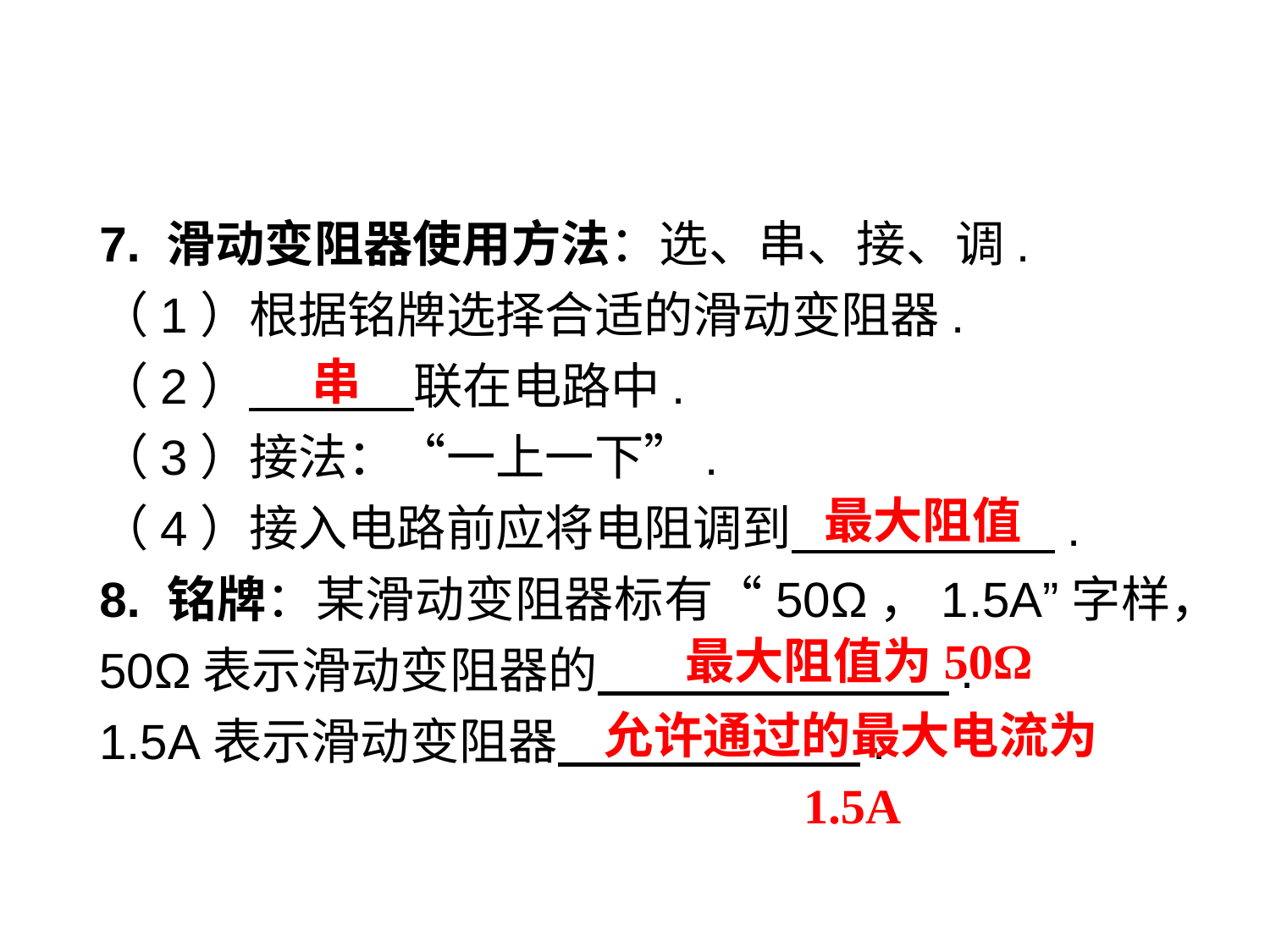

7. 滑动变阻器使用方法：选、串、接、调.
（1）根据铭牌选择合适的滑动变阻器.
（2）　　      联在电路中.
（3）接法：“一上一下”.
（4）接入电路前应将电阻调到　　      　　.
8. 铭牌：某滑动变阻器标有“50Ω，1.5A”字样，50Ω表示滑动变阻器的　　              　　.
1.5A表示滑动变阻器　                       .
串
最大阻值
最大阻值为50Ω
允许通过的最大电流为1.5A